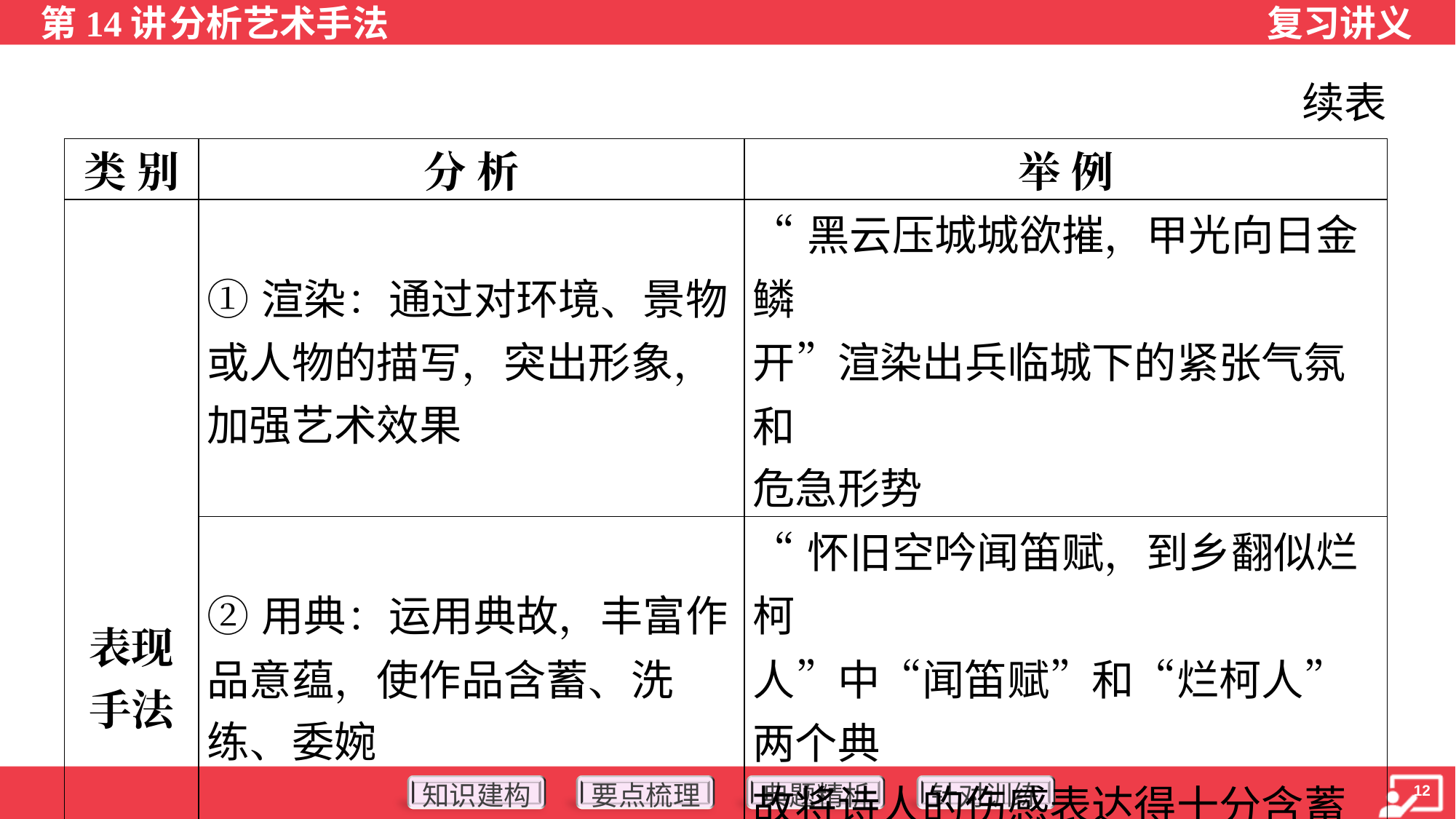

续表
| 类 别 | 分 析 | 举 例 |
| --- | --- | --- |
| 表现 手法 | ①渲染：通过对环境、景物 或人物的描写，突出形象， 加强艺术效果 | “黑云压城城欲摧，甲光向日金鳞 开”渲染出兵临城下的紧张气氛和 危急形势 |
|  | ②用典：运用典故，丰富作 品意蕴，使作品含蓄、洗 练、委婉 | “怀旧空吟闻笛赋，到乡翻似烂柯 人”中“闻笛赋”和“烂柯人”两个典 故将诗人的伤感表达得十分含蓄 |
|  | ③以小见大：用小题材反映 大问题 | “东风不与周郎便，铜雀春深锁二 乔”，诗人用“二乔”的命运来反映 东吴霸业、三国鼎立的历史主题 |